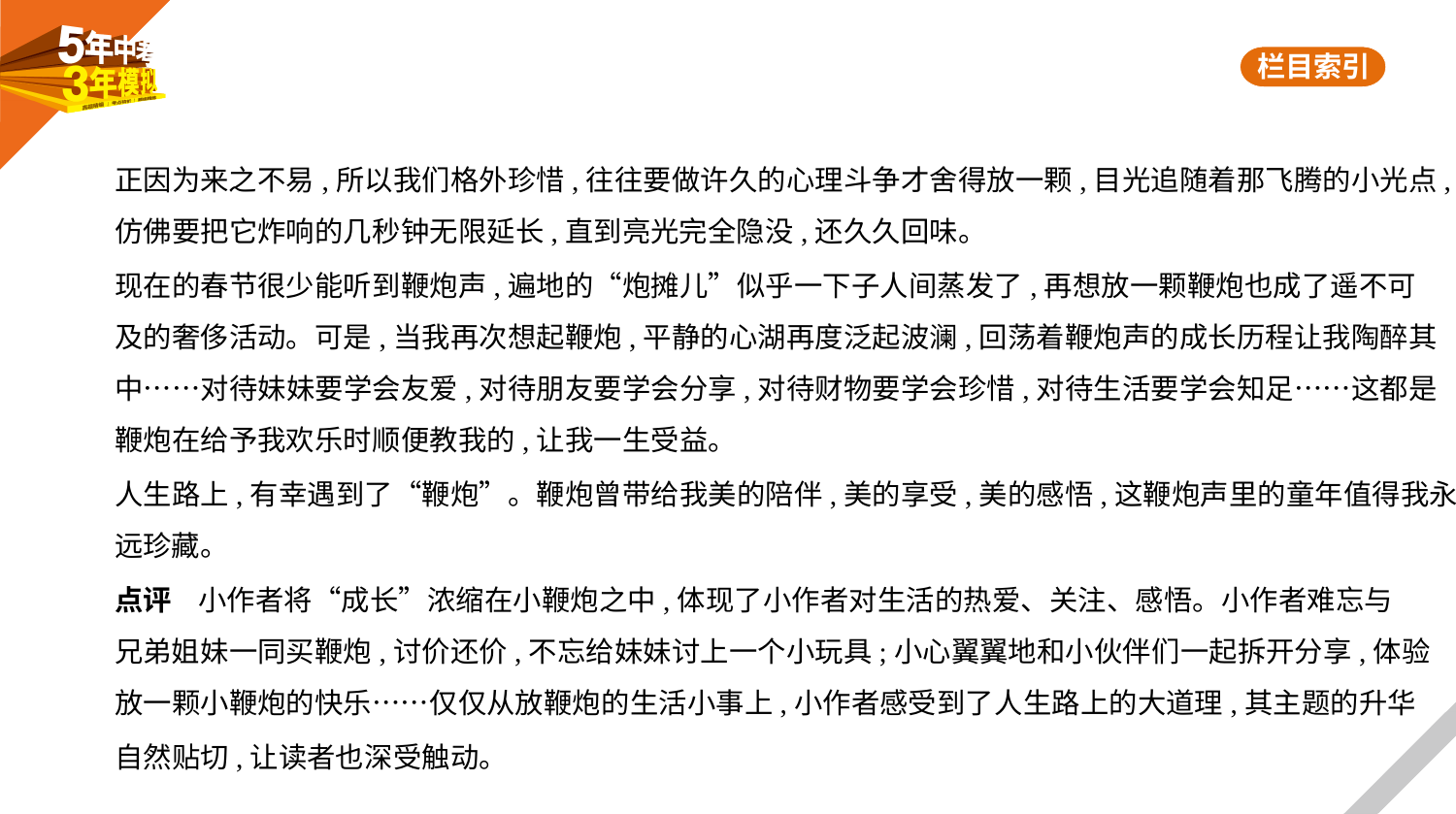

正因为来之不易,所以我们格外珍惜,往往要做许久的心理斗争才舍得放一颗,目光追随着那飞腾的小光点,
仿佛要把它炸响的几秒钟无限延长,直到亮光完全隐没,还久久回味。
现在的春节很少能听到鞭炮声,遍地的“炮摊儿”似乎一下子人间蒸发了,再想放一颗鞭炮也成了遥不可
及的奢侈活动。可是,当我再次想起鞭炮,平静的心湖再度泛起波澜,回荡着鞭炮声的成长历程让我陶醉其
中……对待妹妹要学会友爱,对待朋友要学会分享,对待财物要学会珍惜,对待生活要学会知足……这都是
鞭炮在给予我欢乐时顺便教我的,让我一生受益。
人生路上,有幸遇到了“鞭炮”。鞭炮曾带给我美的陪伴,美的享受,美的感悟,这鞭炮声里的童年值得我永
远珍藏。
点评    小作者将“成长”浓缩在小鞭炮之中,体现了小作者对生活的热爱、关注、感悟。小作者难忘与
兄弟姐妹一同买鞭炮,讨价还价,不忘给妹妹讨上一个小玩具;小心翼翼地和小伙伴们一起拆开分享,体验
放一颗小鞭炮的快乐……仅仅从放鞭炮的生活小事上,小作者感受到了人生路上的大道理,其主题的升华
自然贴切,让读者也深受触动。